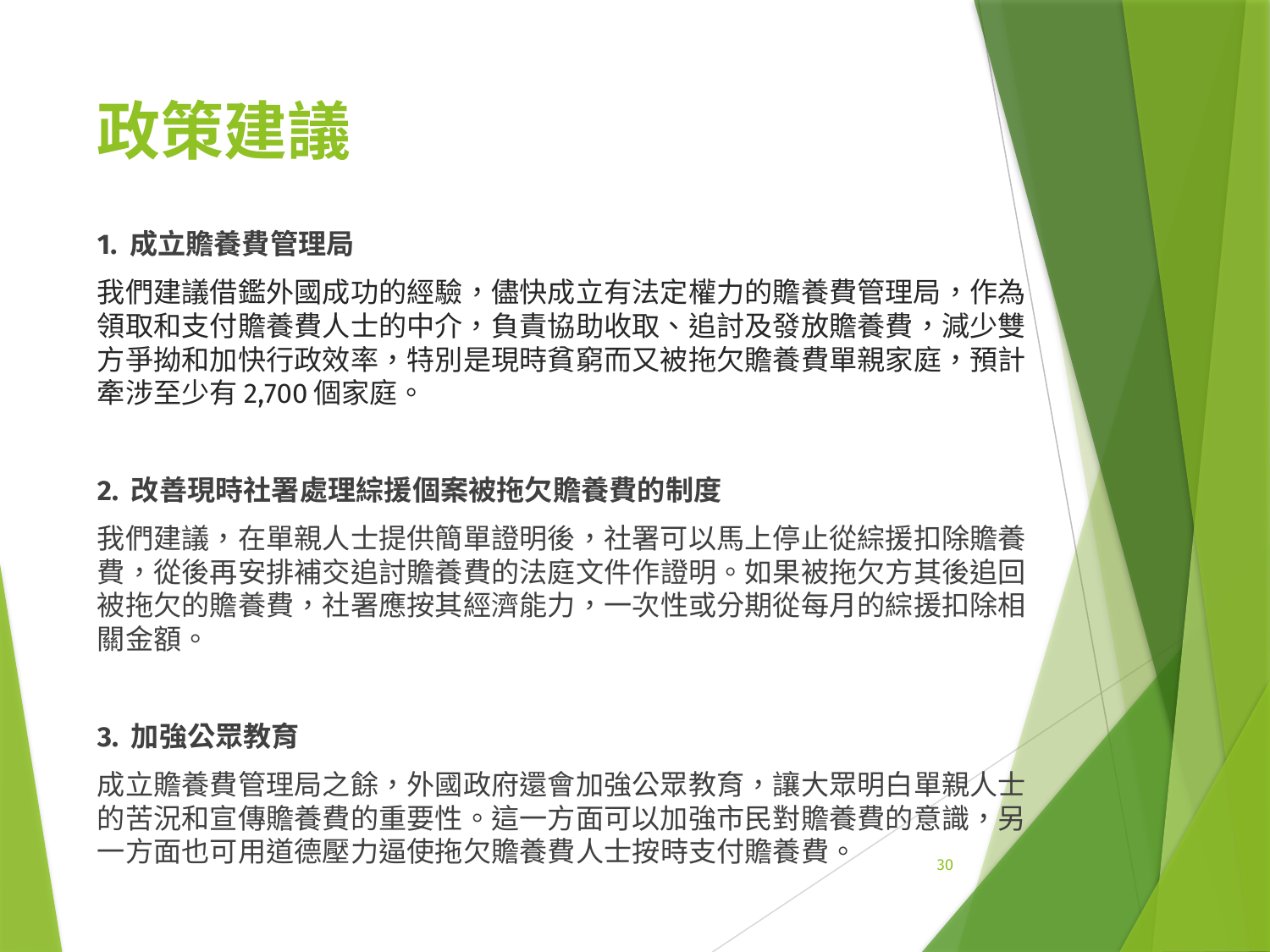

# 政策建議
1. 成立贍養費管理局
我們建議借鑑外國成功的經驗，儘快成立有法定權力的贍養費管理局，作為領取和支付贍養費人士的中介，負責協助收取、追討及發放贍養費，減少雙方爭拗和加快行政效率，特別是現時貧窮而又被拖欠贍養費單親家庭，預計牽涉至少有2,700個家庭。

2. 改善現時社署處理綜援個案被拖欠贍養費的制度
我們建議，在單親人士提供簡單證明後，社署可以馬上停止從綜援扣除贍養費，從後再安排補交追討贍養費的法庭文件作證明。如果被拖欠方其後追回被拖欠的贍養費，社署應按其經濟能力，一次性或分期從每月的綜援扣除相關金額。

3. 加強公眾教育
成立贍養費管理局之餘，外國政府還會加強公眾教育，讓大眾明白單親人士的苦況和宣傳贍養費的重要性。這一方面可以加強市民對贍養費的意識，另一方面也可用道德壓力逼使拖欠贍養費人士按時支付贍養費。

30